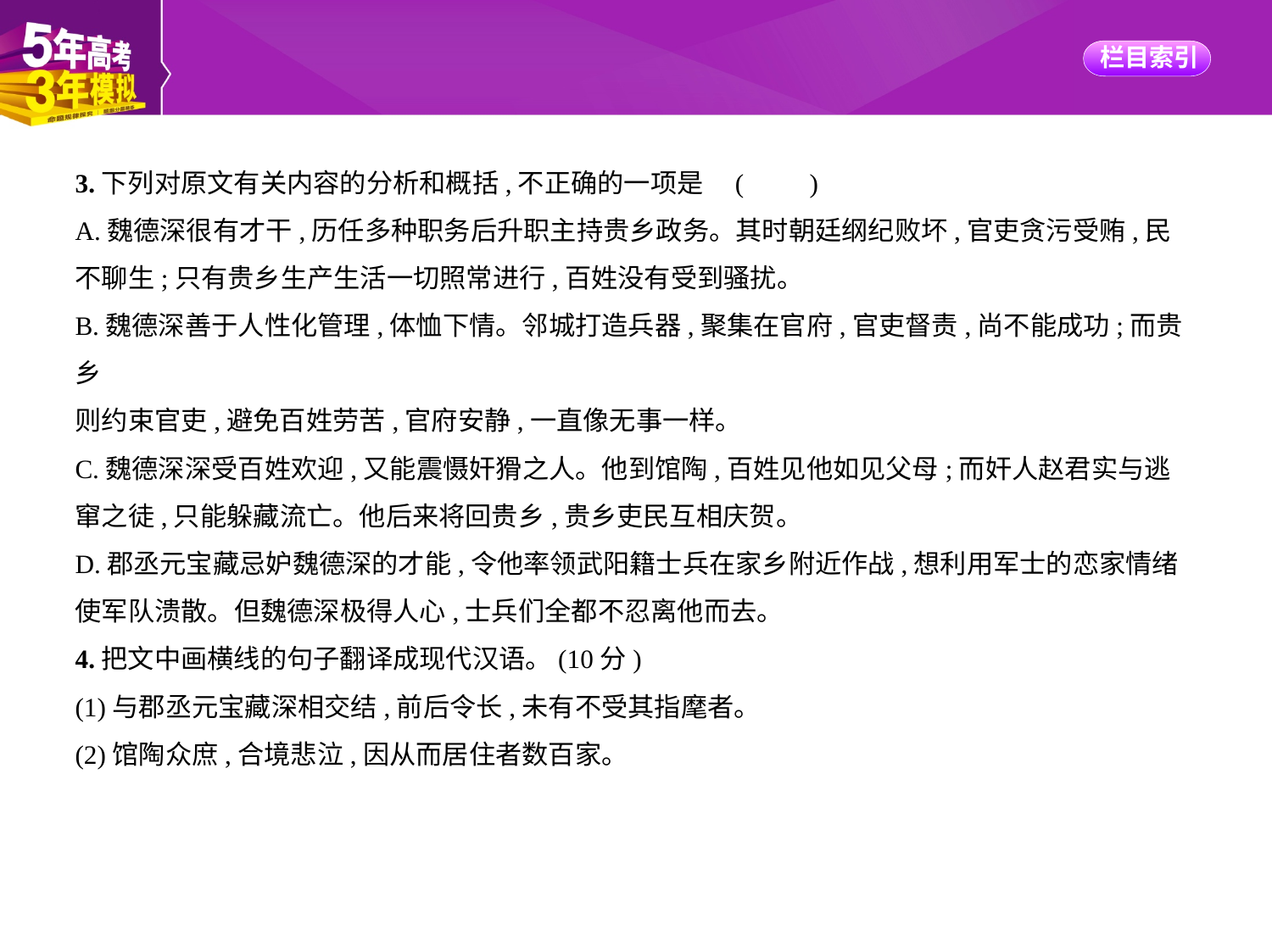

3.下列对原文有关内容的分析和概括,不正确的一项是 (　　)
A.魏德深很有才干,历任多种职务后升职主持贵乡政务。其时朝廷纲纪败坏,官吏贪污受贿,民
不聊生;只有贵乡生产生活一切照常进行,百姓没有受到骚扰。
B.魏德深善于人性化管理,体恤下情。邻城打造兵器,聚集在官府,官吏督责,尚不能成功;而贵乡
则约束官吏,避免百姓劳苦,官府安静,一直像无事一样。
C.魏德深深受百姓欢迎,又能震慑奸猾之人。他到馆陶,百姓见他如见父母;而奸人赵君实与逃
窜之徒,只能躲藏流亡。他后来将回贵乡,贵乡吏民互相庆贺。
D.郡丞元宝藏忌妒魏德深的才能,令他率领武阳籍士兵在家乡附近作战,想利用军士的恋家情绪
使军队溃散。但魏德深极得人心,士兵们全都不忍离他而去。
4.把文中画横线的句子翻译成现代汉语。(10分)
(1)与郡丞元宝藏深相交结,前后令长,未有不受其指麾者。
(2)馆陶众庶,合境悲泣,因从而居住者数百家。